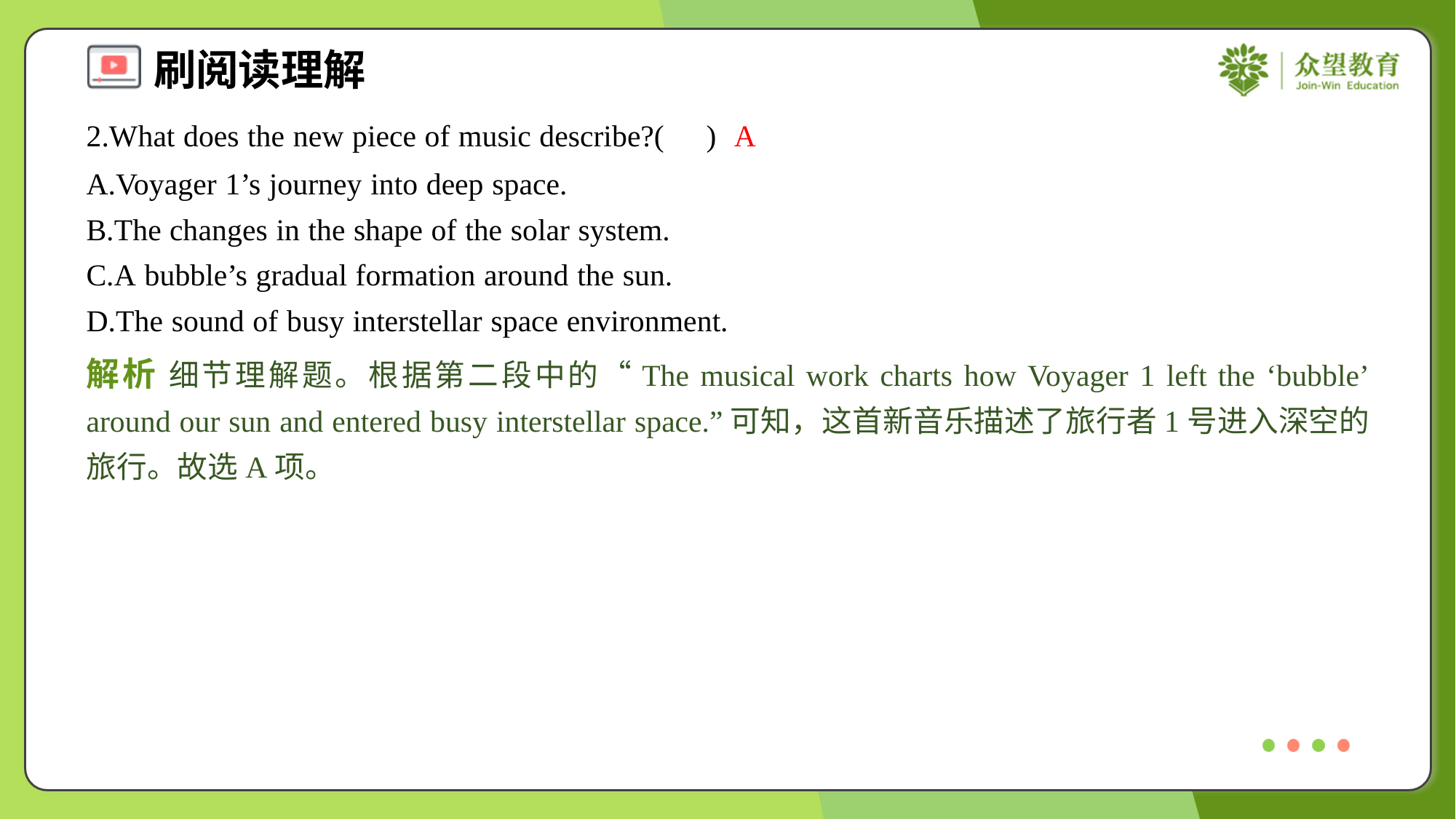

2.What does the new piece of music describe?(     )
A
A.Voyager 1’s journey into deep space.
B.The changes in the shape of the solar system.
C.A bubble’s gradual formation around the sun.
D.The sound of busy interstellar space environment.
解析 细节理解题。根据第二段中的“The musical work charts how Voyager 1 left the ‘bubble’ around our sun and entered busy interstellar space.”可知，这首新音乐描述了旅行者1号进入深空的旅行。故选A项。